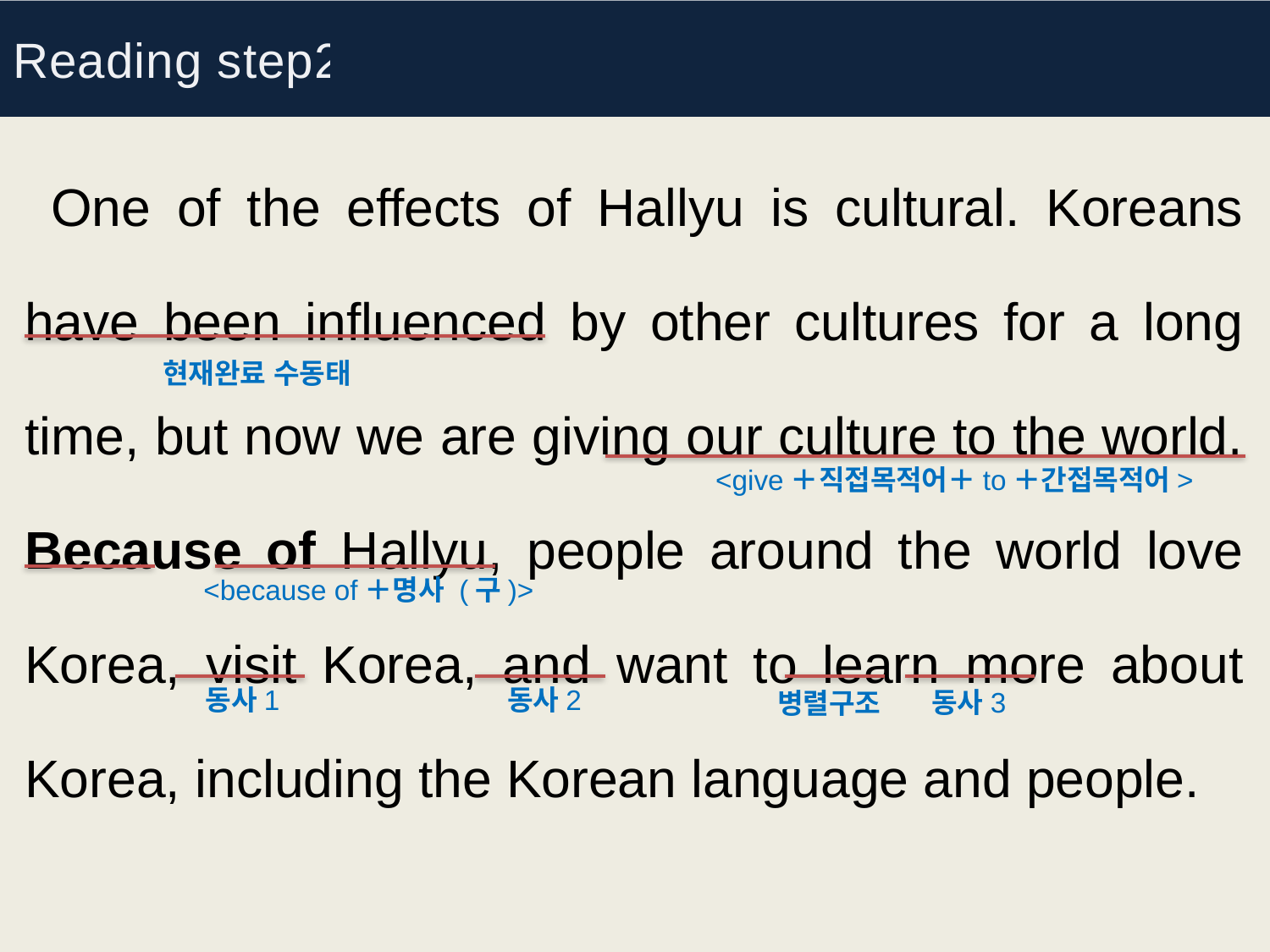

Reading step2
 One of the effects of Hallyu is cultural. Koreans have been influenced by other cultures for a long time, but now we are giving our culture to the world. Because of Hallyu, people around the world love Korea, visit Korea, and want to learn more about Korea, including the Korean language and people.
현재완료 수동태
<give＋직접목적어＋to＋간접목적어>
<because of＋명사 (구)>
동사1
동사2
동사3
병렬구조